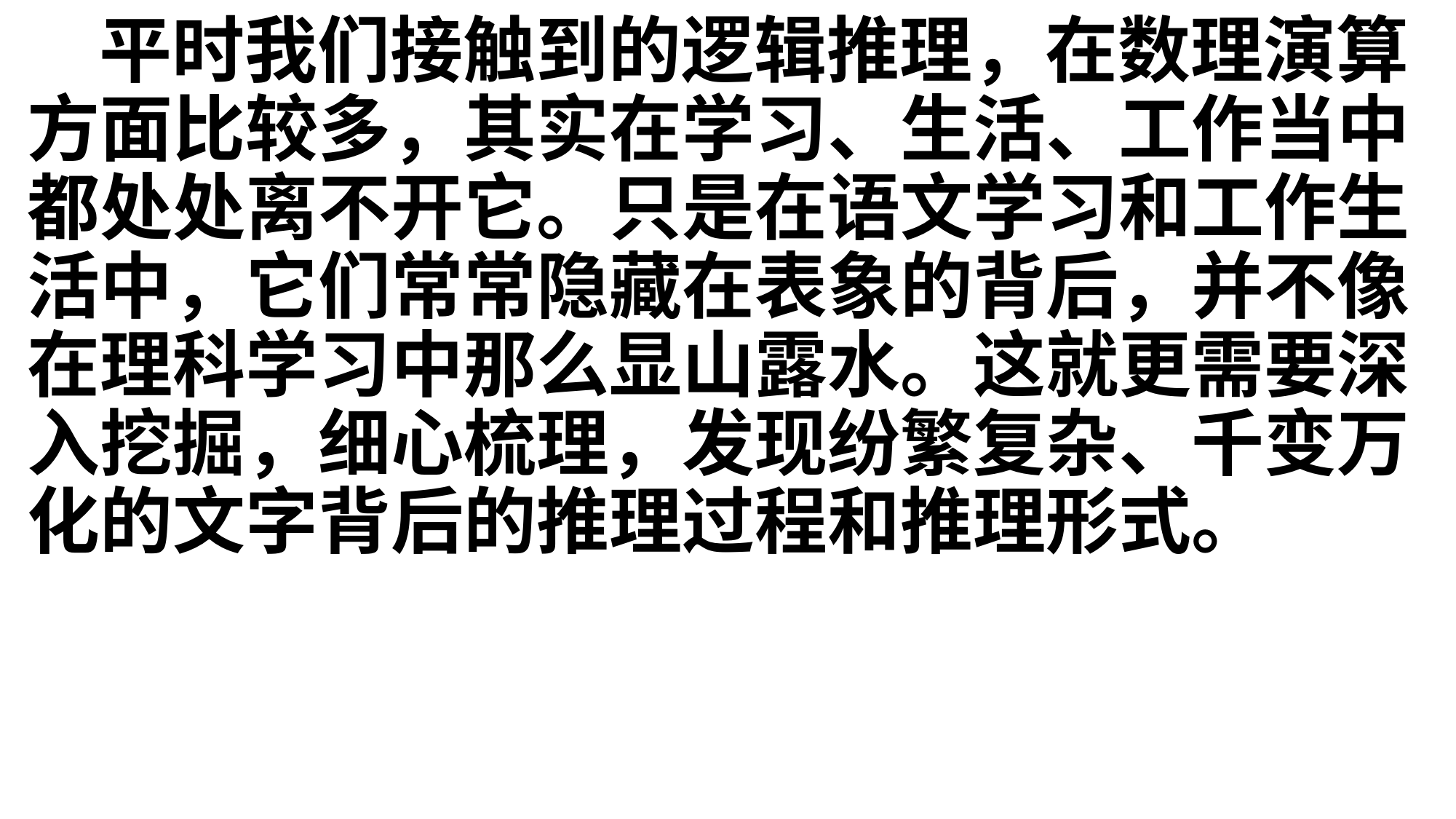

平时我们接触到的逻辑推理，在数理演算方面比较多，其实在学习、生活、工作当中都处处离不开它。只是在语文学习和工作生活中，它们常常隐藏在表象的背后，并不像在理科学习中那么显山露水。这就更需要深入挖掘，细心梳理，发现纷繁复杂、千变万化的文字背后的推理过程和推理形式。